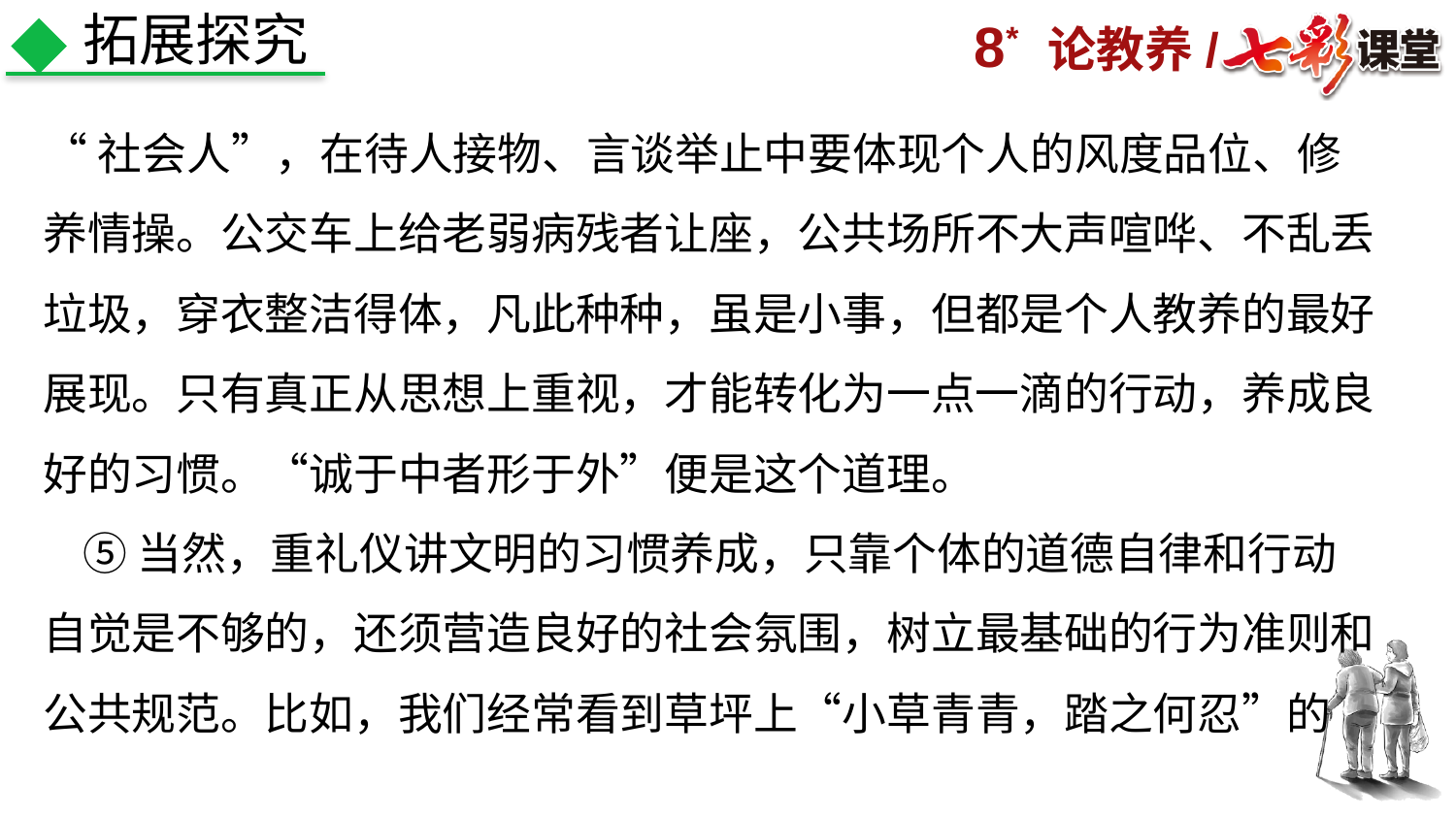

拓展探究

“社会人”，在待人接物、言谈举止中要体现个人的风度品位、修养情操。公交车上给老弱病残者让座，公共场所不大声喧哗、不乱丢垃圾，穿衣整洁得体，凡此种种，虽是小事，但都是个人教养的最好展现。只有真正从思想上重视，才能转化为一点一滴的行动，养成良好的习惯。“诚于中者形于外”便是这个道理。
    ⑤当然，重礼仪讲文明的习惯养成，只靠个体的道德自律和行动自觉是不够的，还须营造良好的社会氛围，树立最基础的行为准则和公共规范。比如，我们经常看到草坪上“小草青青，踏之何忍”的